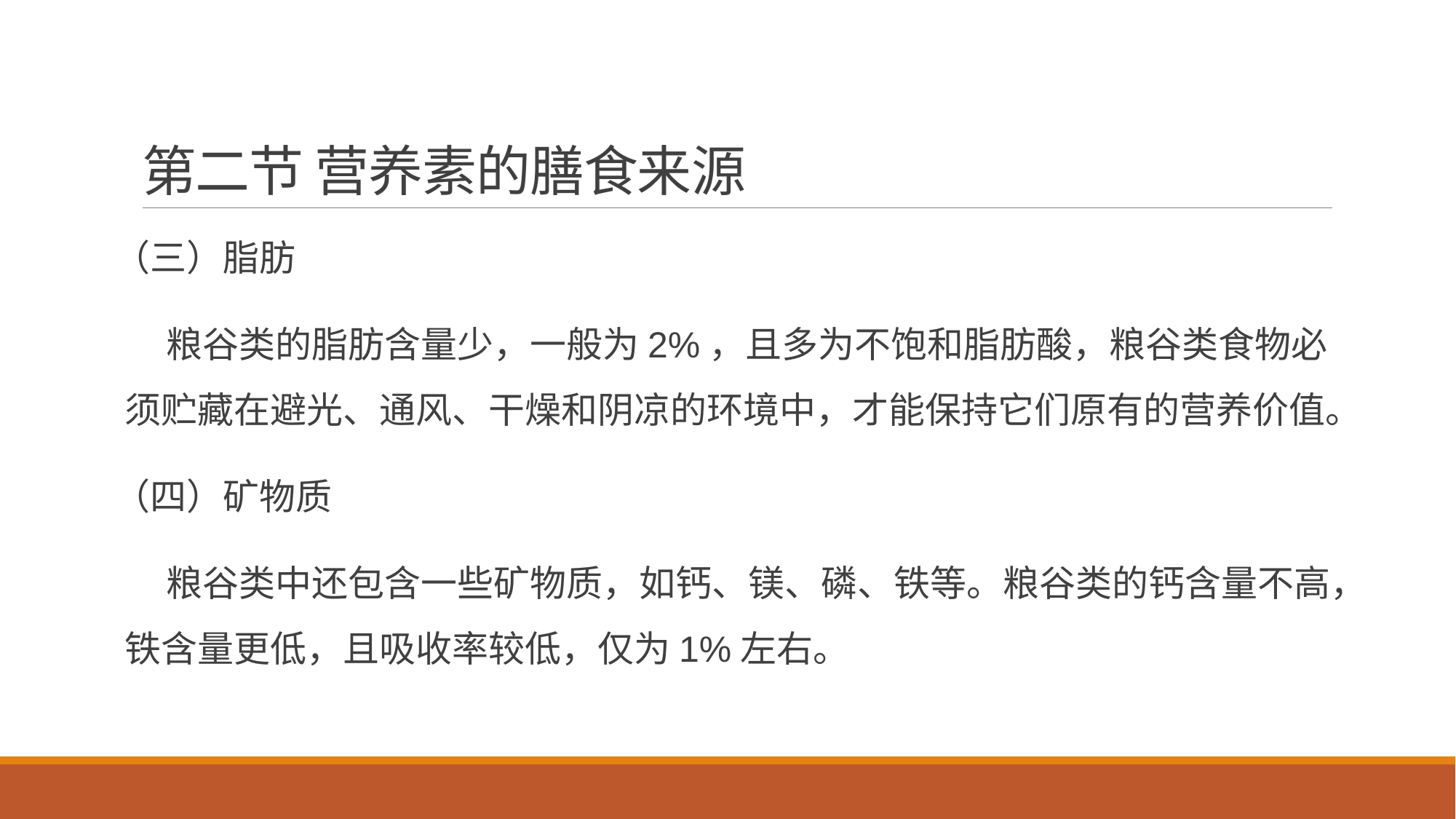

# 第二节 营养素的膳食来源
（三）脂肪
    粮谷类的脂肪含量少，一般为2%，且多为不饱和脂肪酸，粮谷类食物必须贮藏在避光、通风、干燥和阴凉的环境中，才能保持它们原有的营养价值。
（四）矿物质
    粮谷类中还包含一些矿物质，如钙、镁、磷、铁等。粮谷类的钙含量不高，铁含量更低，且吸收率较低，仅为1%左右。